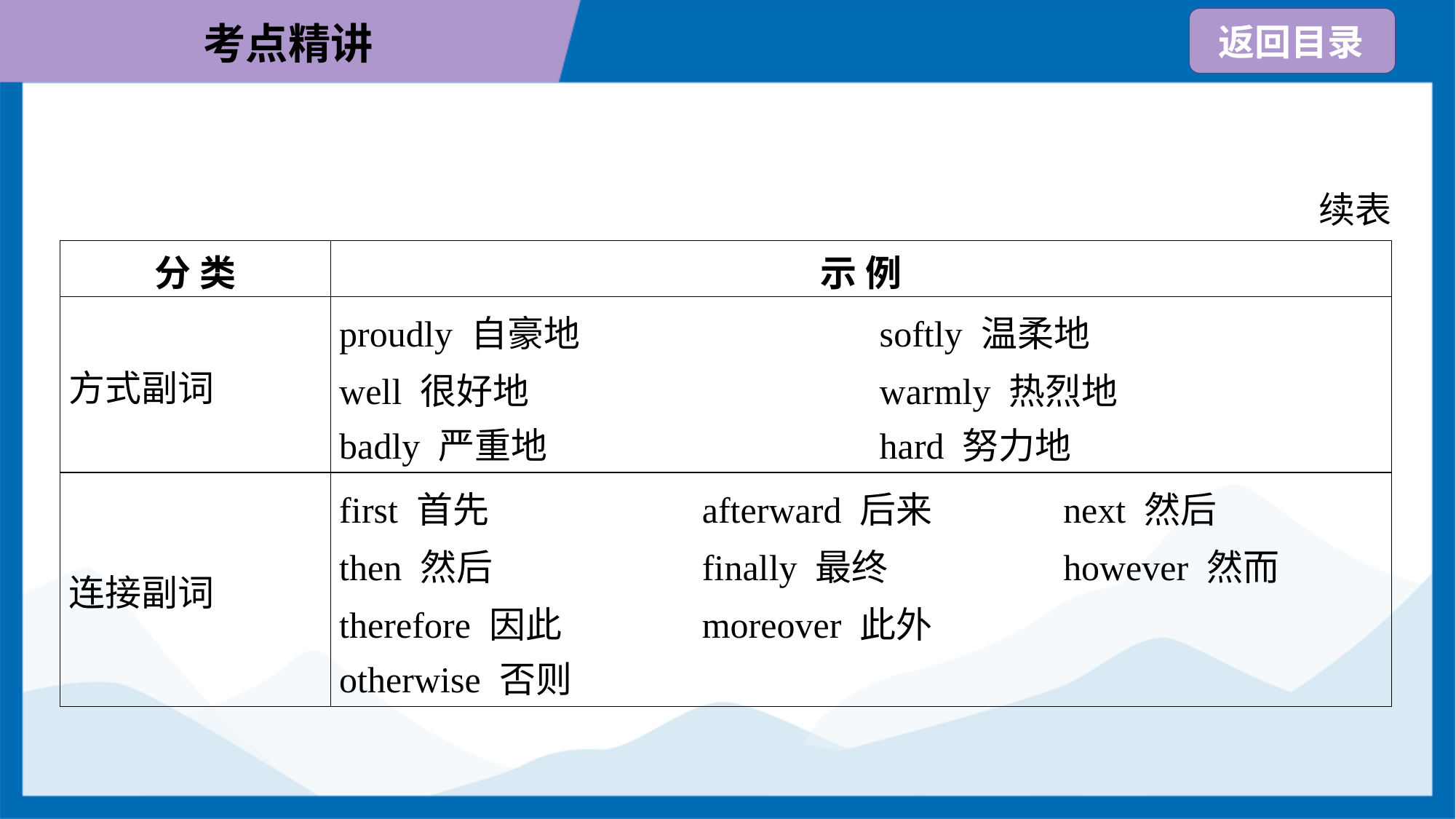

续表
| 分 类 | 示 例 |
| --- | --- |
| 方式副词 | proudly 自豪地 softly 温柔地 well 很好地 warmly 热烈地 badly 严重地 hard 努力地 |
| 连接副词 | first 首先 afterward 后来 next 然后 then 然后 finally 最终 however 然而 therefore 因此 moreover 此外 otherwise 否则 |